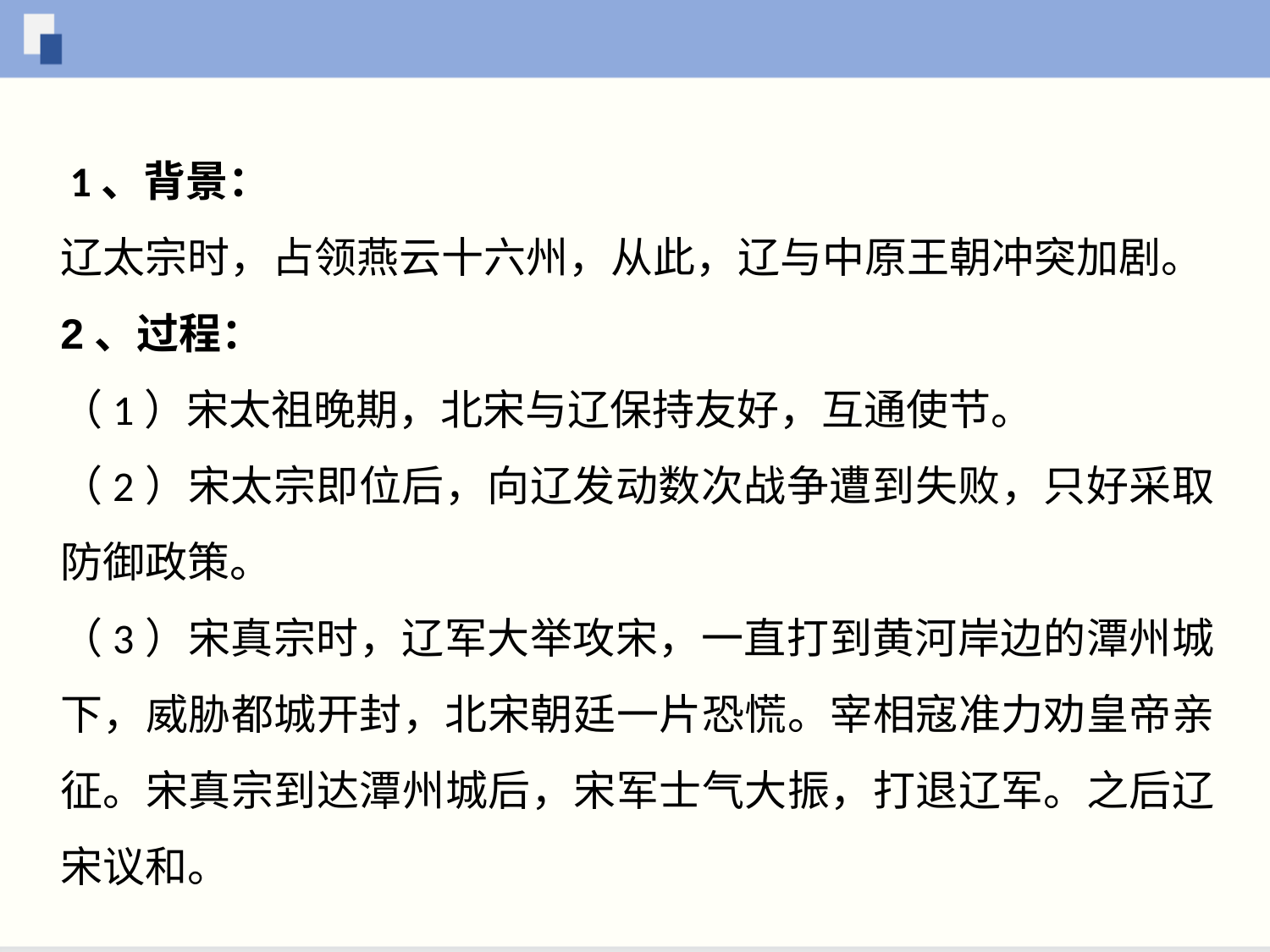

1、背景：
辽太宗时，占领燕云十六州，从此，辽与中原王朝冲突加剧。
2、过程：
（1）宋太祖晚期，北宋与辽保持友好，互通使节。
（2）宋太宗即位后，向辽发动数次战争遭到失败，只好采取防御政策。
（3）宋真宗时，辽军大举攻宋，一直打到黄河岸边的潭州城下，威胁都城开封，北宋朝廷一片恐慌。宰相寇准力劝皇帝亲征。宋真宗到达潭州城后，宋军士气大振，打退辽军。之后辽宋议和。